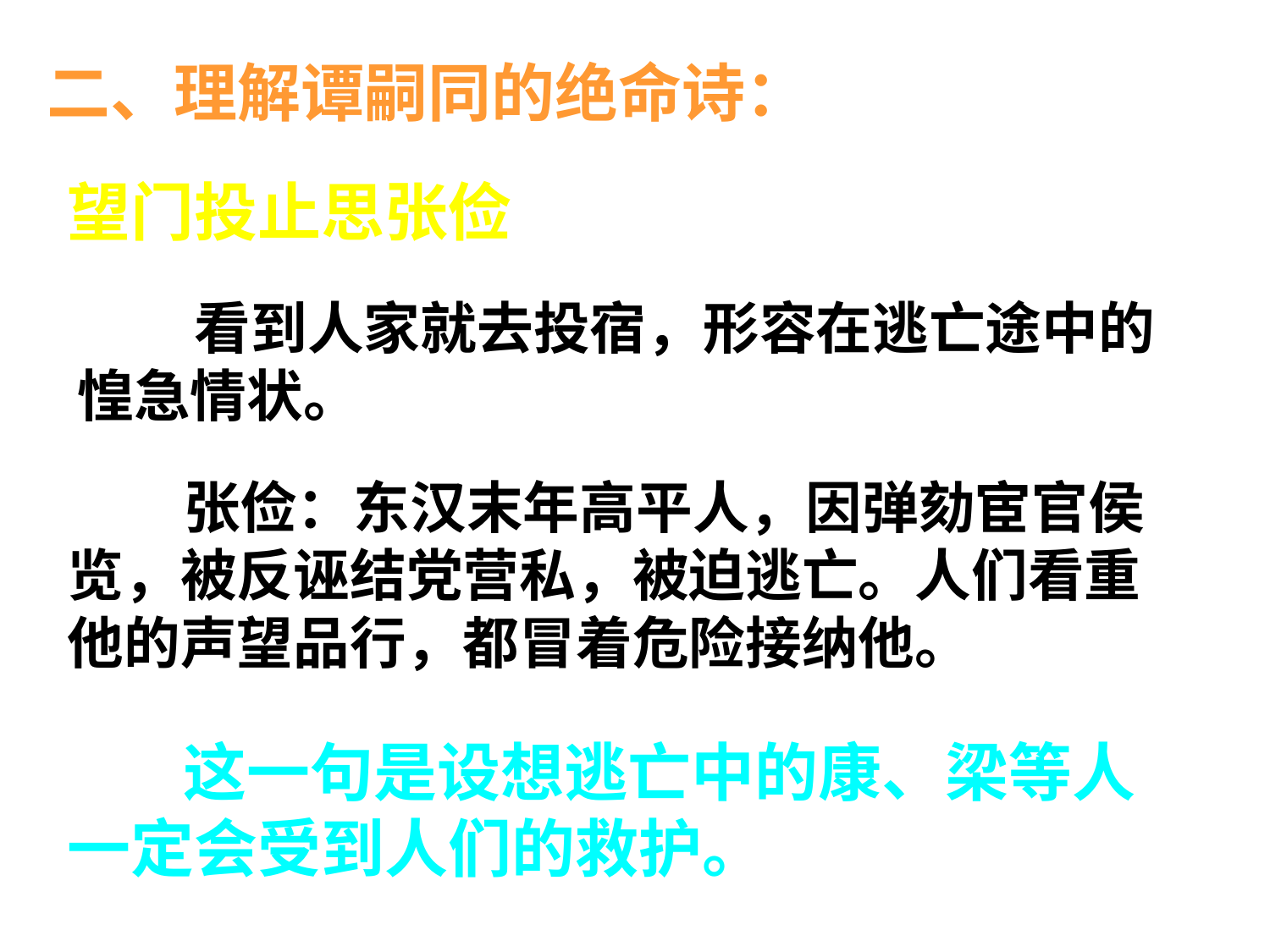

二、理解谭嗣同的绝命诗：
望门投止思张俭
        看到人家就去投宿，形容在逃亡途中的惶急情状。

        张俭：东汉末年高平人，因弹劾宦官侯览，被反诬结党营私，被迫逃亡。人们看重他的声望品行，都冒着危险接纳他。
       这一句是设想逃亡中的康、梁等人一定会受到人们的救护。